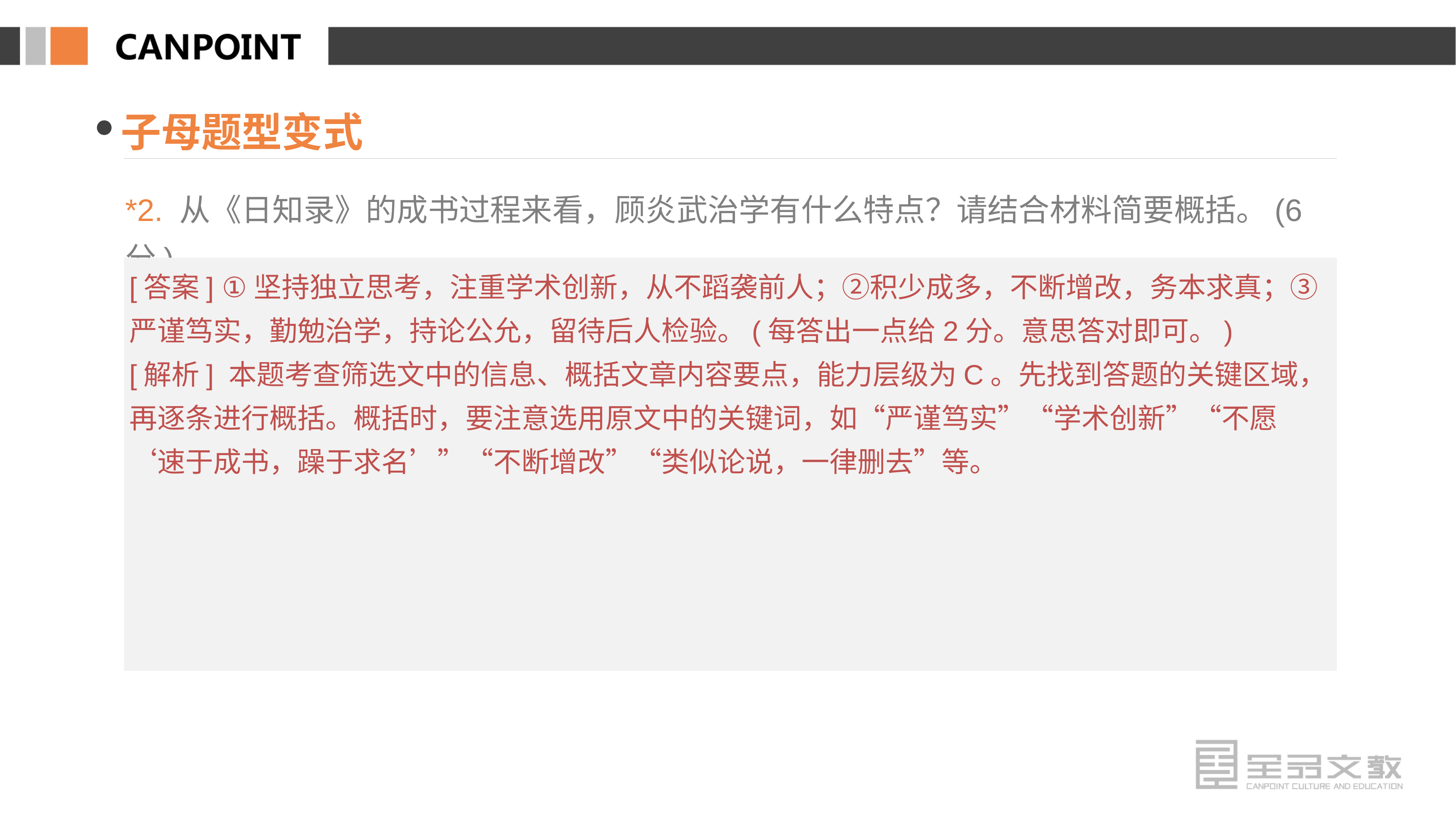

子母题型变式

*2. 从《日知录》的成书过程来看，顾炎武治学有什么特点？请结合材料简要概括。(6分)
[答案] ①坚持独立思考，注重学术创新，从不蹈袭前人；②积少成多，不断增改，务本求真；③严谨笃实，勤勉治学，持论公允，留待后人检验。(每答出一点给2分。意思答对即可。)
[解析] 本题考查筛选文中的信息、概括文章内容要点，能力层级为C。先找到答题的关键区域，再逐条进行概括。概括时，要注意选用原文中的关键词，如“严谨笃实”“学术创新”“不愿‘速于成书，躁于求名’”“不断增改”“类似论说，一律删去”等。